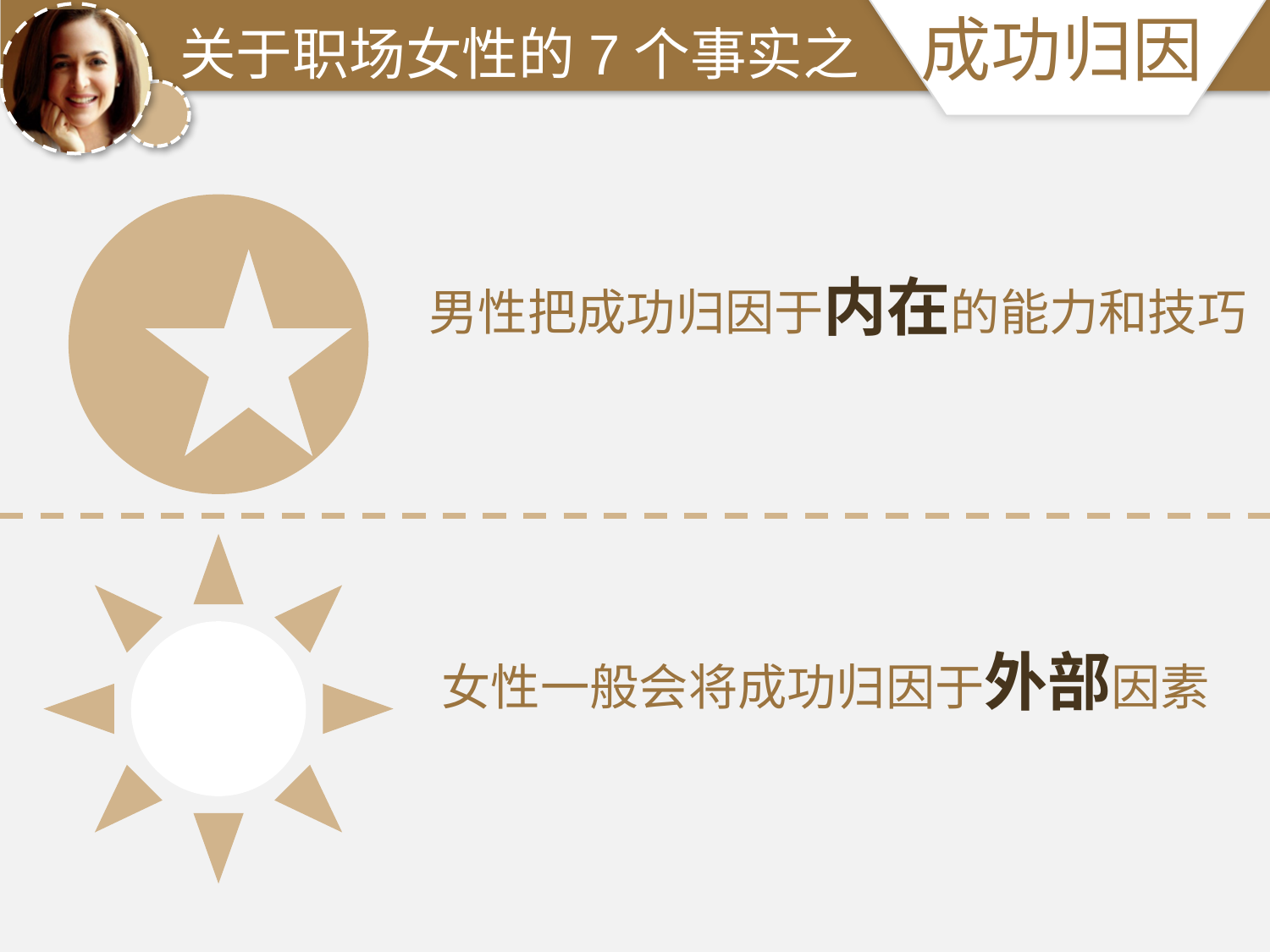

成功归因
关于职场女性的7个事实之

男性把成功归因于内在的能力和技巧

女性一般会将成功归因于外部因素